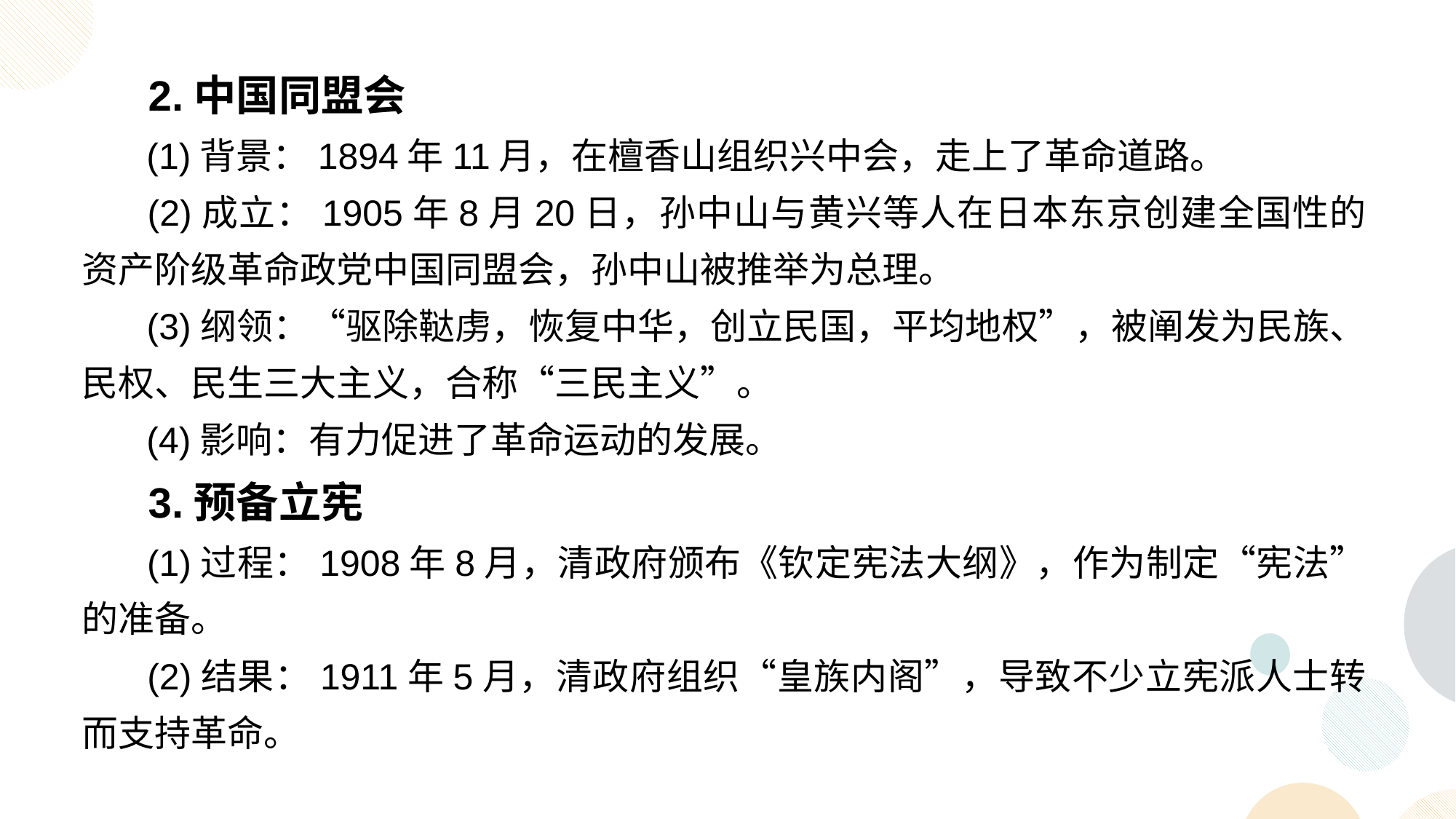

2.中国同盟会
 (1)背景：1894年11月，在檀香山组织兴中会，走上了革命道路。
 (2)成立：1905年8月20日，孙中山与黄兴等人在日本东京创建全国性的资产阶级革命政党中国同盟会，孙中山被推举为总理。
 (3)纲领：“驱除鞑虏，恢复中华，创立民国，平均地权”，被阐发为民族、民权、民生三大主义，合称“三民主义”。
 (4)影响：有力促进了革命运动的发展。
 3.预备立宪
 (1)过程：1908年8月，清政府颁布《钦定宪法大纲》，作为制定“宪法”的准备。
 (2)结果：1911年5月，清政府组织“皇族内阁”，导致不少立宪派人士转而支持革命。